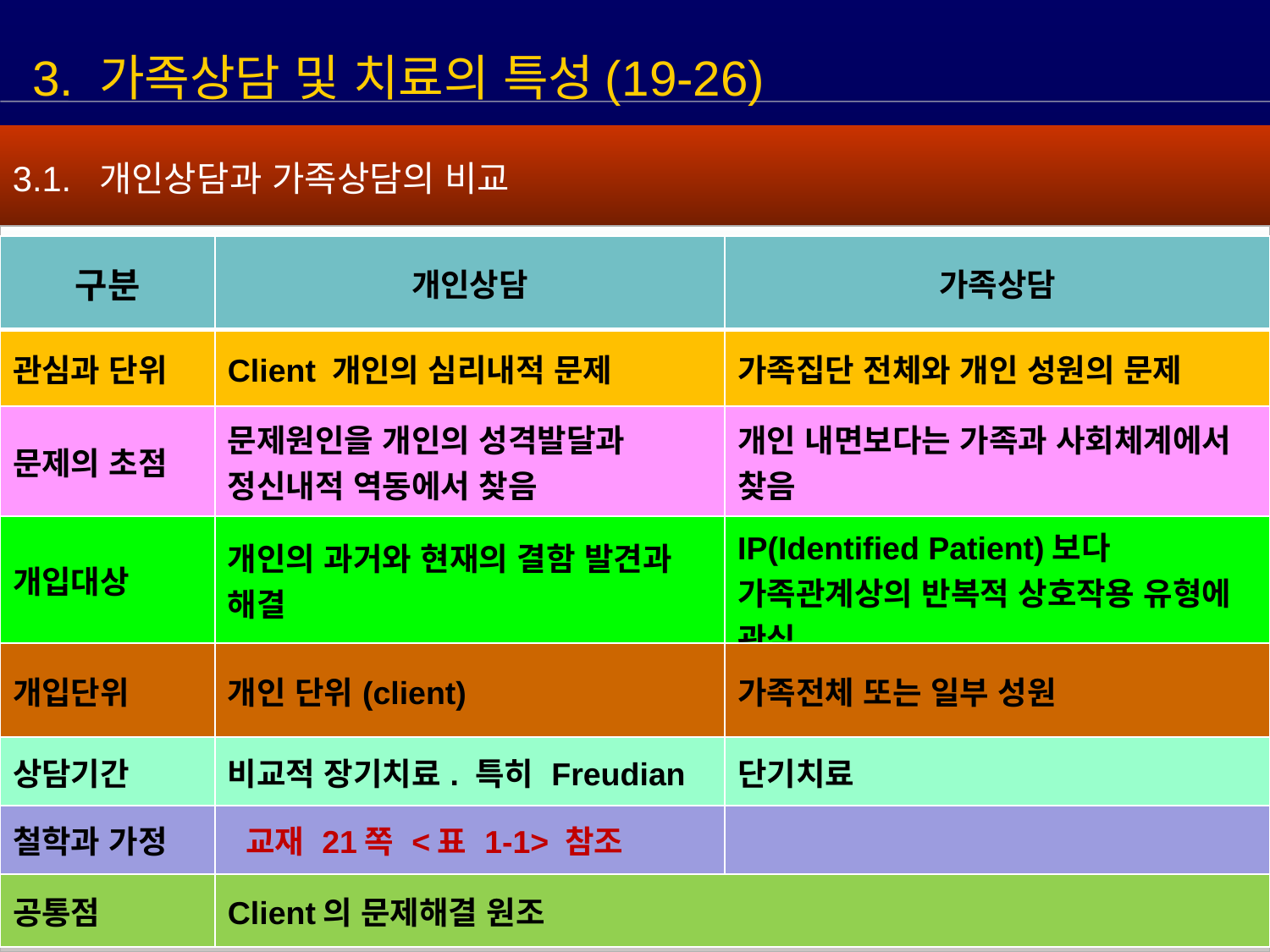

3. 가족상담 및 치료의 특성(19-26)

3.1.  개인상담과 가족상담의 비교

| 구분 | 개인상담 | 가족상담 |
| --- | --- | --- |
| 관심과 단위 | Client 개인의 심리내적 문제 | 가족집단 전체와 개인 성원의 문제 |
| 문제의 초점 | 문제원인을 개인의 성격발달과 정신내적 역동에서 찾음 | 개인 내면보다는 가족과 사회체계에서 찾음 |
| 개입대상 | 개인의 과거와 현재의 결함 발견과 해결 | IP(Identified Patient)보다 가족관계상의 반복적 상호작용 유형에 관심 |
| 개입단위 | 개인 단위(client) | 가족전체 또는 일부 성원 |
| 상담기간 | 비교적 장기치료. 특히 Freudian | 단기치료 |
| 철학과 가정 | 교재 21쪽 <표 1-1> 참조 |  |
| 공통점 | Client의 문제해결 원조 |  |